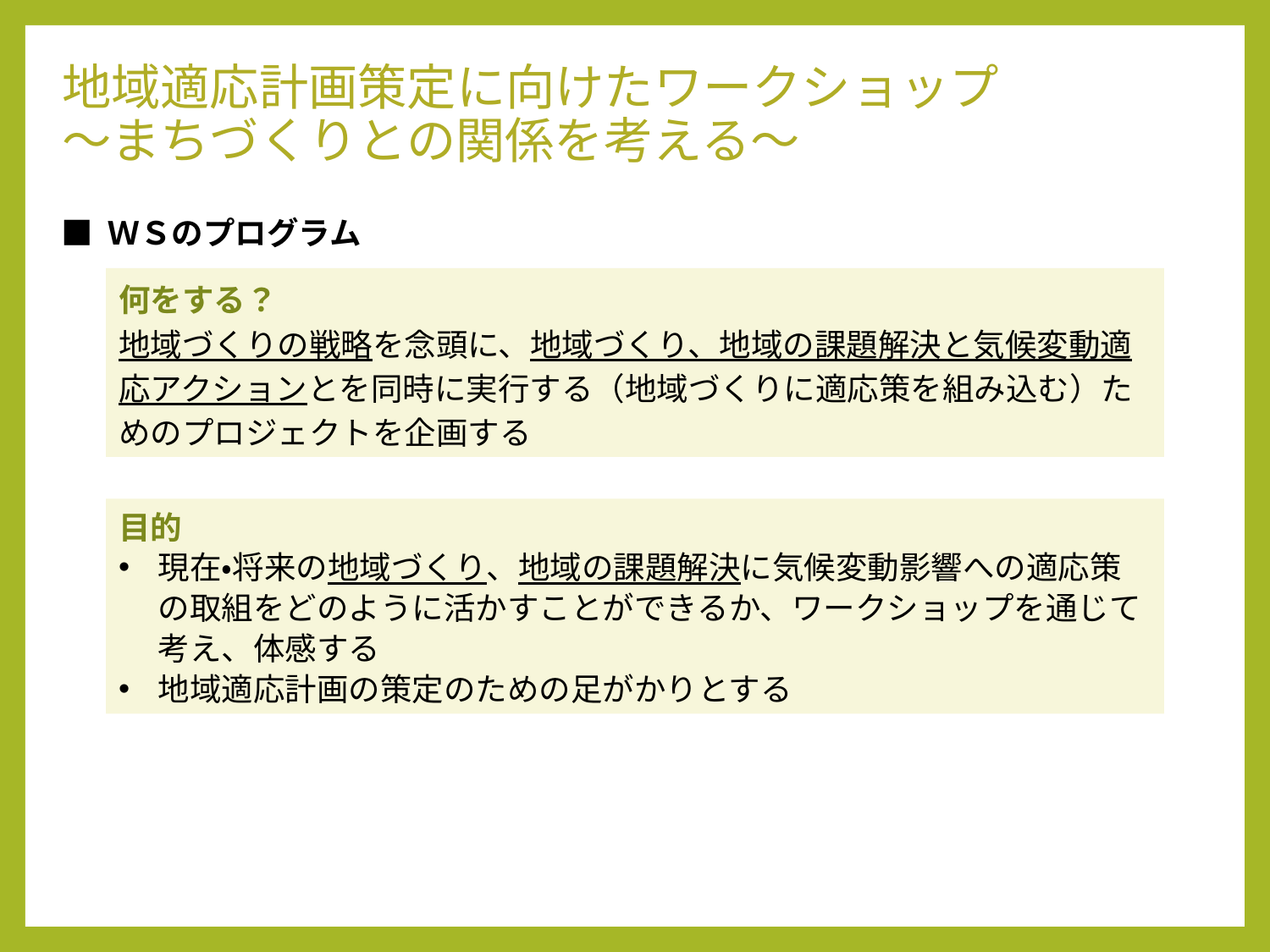

地域適応計画策定に向けたワークショップ
～まちづくりとの関係を考える～
■ ＷＳのプログラム
何をする？
地域づくりの戦略を念頭に、地域づくり、地域の課題解決と気候変動適応アクションとを同時に実行する（地域づくりに適応策を組み込む）ためのプロジェクトを企画する
目的
現在・将来の地域づくり、地域の課題解決に気候変動影響への適応策の取組をどのように活かすことができるか、ワークショップを通じて考え、体感する
地域適応計画の策定のための足がかりとする